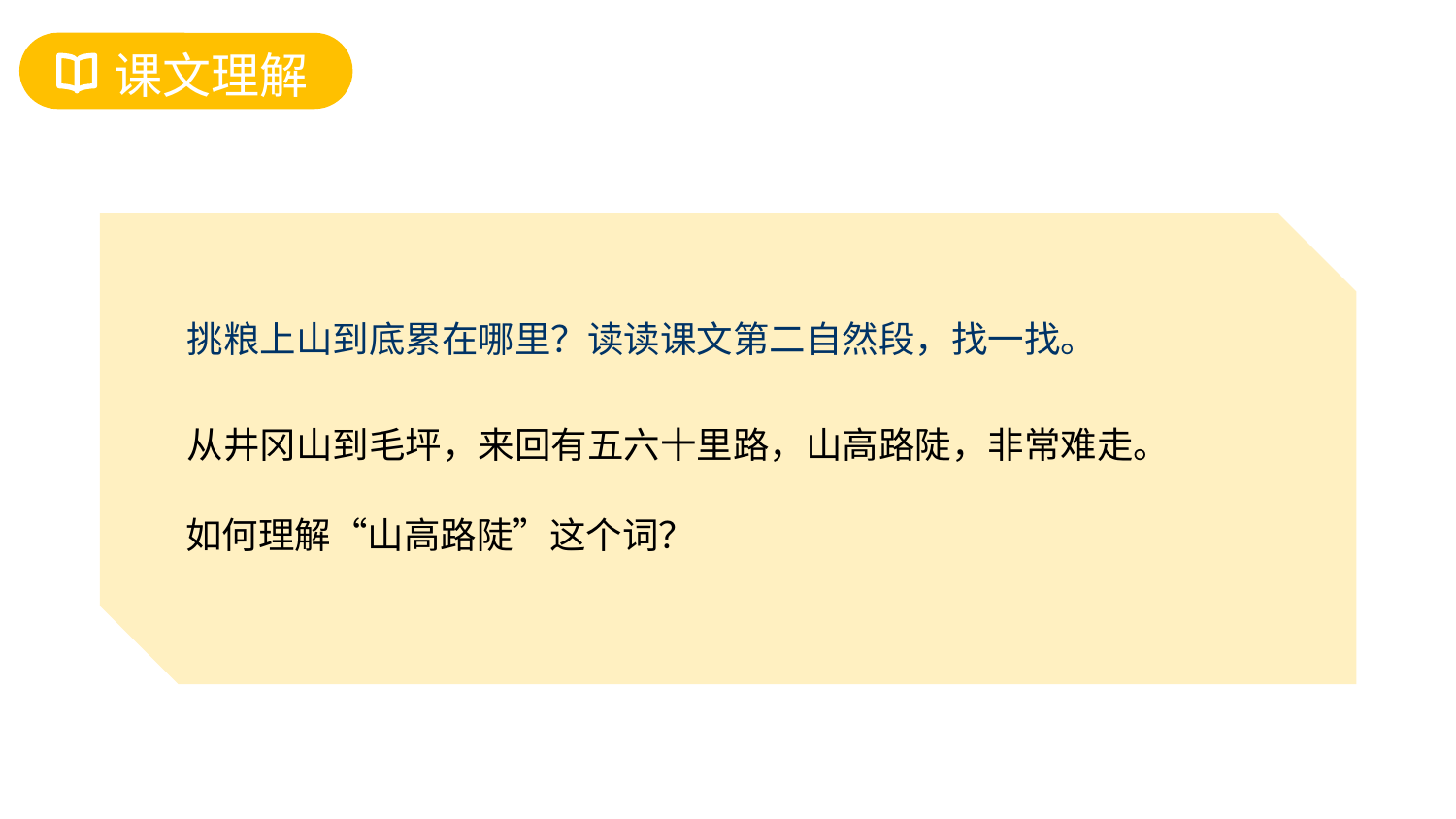

课文理解

       挑粮上山到底累在哪里？读读课文第二自然段，找一找。
    从井冈山到毛坪，来回有五六十里路，山高路陡，非常难走。
如何理解“山高路陡”这个词？